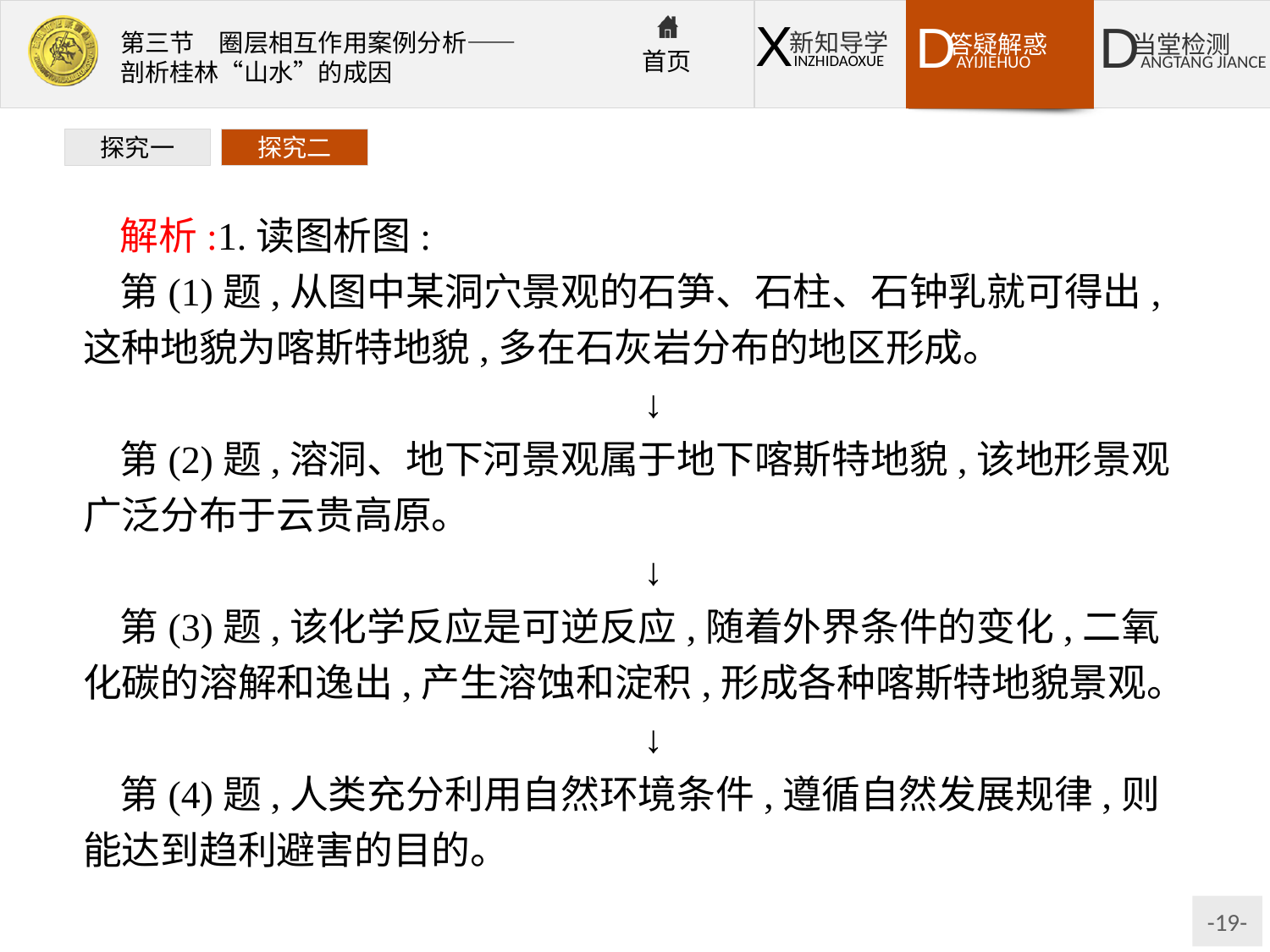

探究一
探究二
解析:1.读图析图:
第(1)题,从图中某洞穴景观的石笋、石柱、石钟乳就可得出,这种地貌为喀斯特地貌,多在石灰岩分布的地区形成。
↓
第(2)题,溶洞、地下河景观属于地下喀斯特地貌,该地形景观广泛分布于云贵高原。
↓
第(3)题,该化学反应是可逆反应,随着外界条件的变化,二氧化碳的溶解和逸出,产生溶蚀和淀积,形成各种喀斯特地貌景观。
↓
第(4)题,人类充分利用自然环境条件,遵循自然发展规律,则能达到趋利避害的目的。